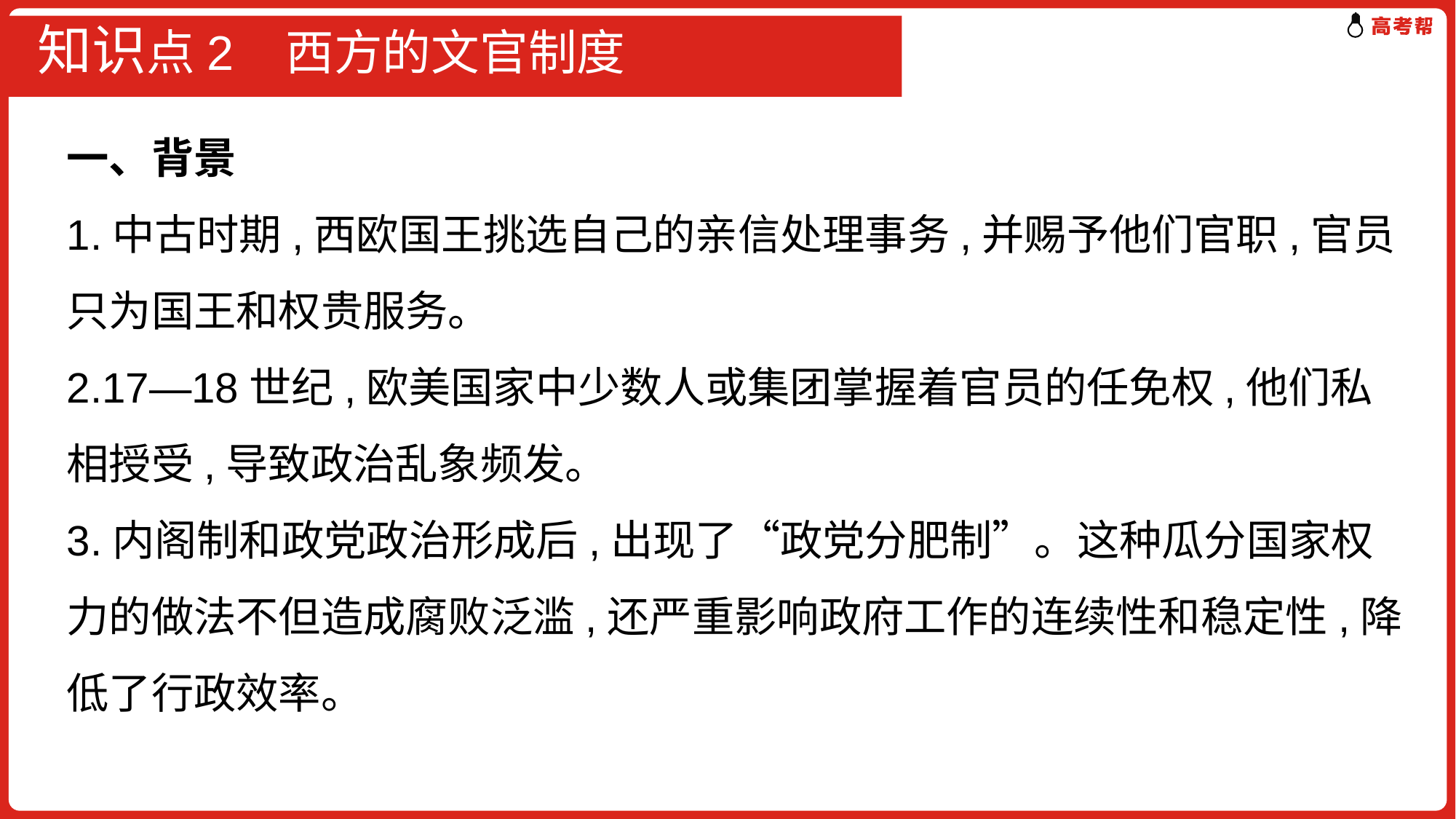

# 知识点2   西方的文官制度
一、背景
1.中古时期,西欧国王挑选自己的亲信处理事务,并赐予他们官职,官员只为国王和权贵服务。
2.17—18世纪,欧美国家中少数人或集团掌握着官员的任免权,他们私相授受,导致政治乱象频发。
3.内阁制和政党政治形成后,出现了“政党分肥制”。这种瓜分国家权力的做法不但造成腐败泛滥,还严重影响政府工作的连续性和稳定性,降低了行政效率。